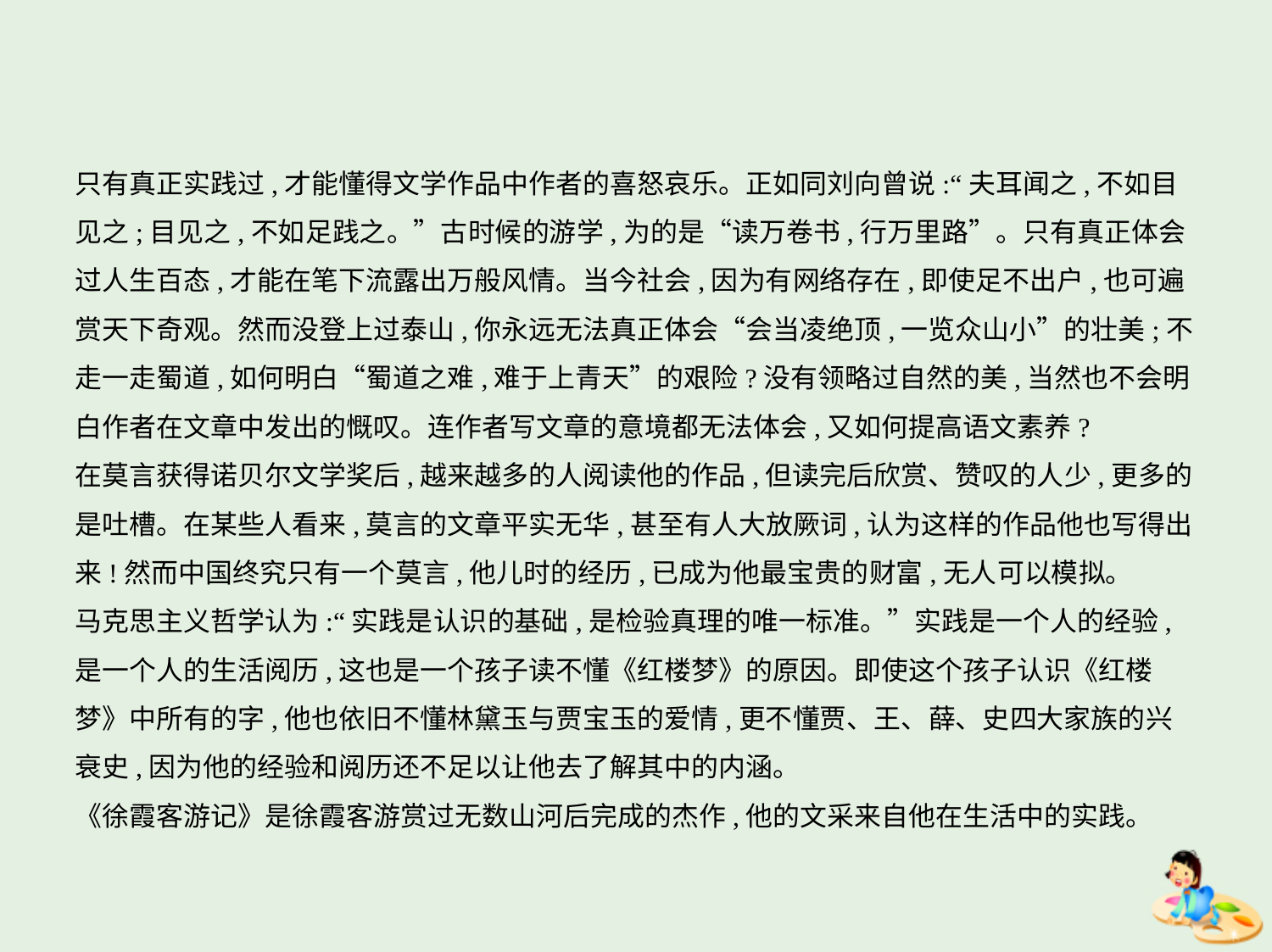

只有真正实践过,才能懂得文学作品中作者的喜怒哀乐。正如同刘向曾说:“夫耳闻之,不如目
见之;目见之,不如足践之。”古时候的游学,为的是“读万卷书,行万里路”。只有真正体会
过人生百态,才能在笔下流露出万般风情。当今社会,因为有网络存在,即使足不出户,也可遍
赏天下奇观。然而没登上过泰山,你永远无法真正体会“会当凌绝顶,一览众山小”的壮美;不
走一走蜀道,如何明白“蜀道之难,难于上青天”的艰险?没有领略过自然的美,当然也不会明
白作者在文章中发出的慨叹。连作者写文章的意境都无法体会,又如何提高语文素养?
在莫言获得诺贝尔文学奖后,越来越多的人阅读他的作品,但读完后欣赏、赞叹的人少,更多的
是吐槽。在某些人看来,莫言的文章平实无华,甚至有人大放厥词,认为这样的作品他也写得出
来!然而中国终究只有一个莫言,他儿时的经历,已成为他最宝贵的财富,无人可以模拟。
马克思主义哲学认为:“实践是认识的基础,是检验真理的唯一标准。”实践是一个人的经验,
是一个人的生活阅历,这也是一个孩子读不懂《红楼梦》的原因。即使这个孩子认识《红楼
梦》中所有的字,他也依旧不懂林黛玉与贾宝玉的爱情,更不懂贾、王、薛、史四大家族的兴
衰史,因为他的经验和阅历还不足以让他去了解其中的内涵。
《徐霞客游记》是徐霞客游赏过无数山河后完成的杰作,他的文采来自他在生活中的实践。